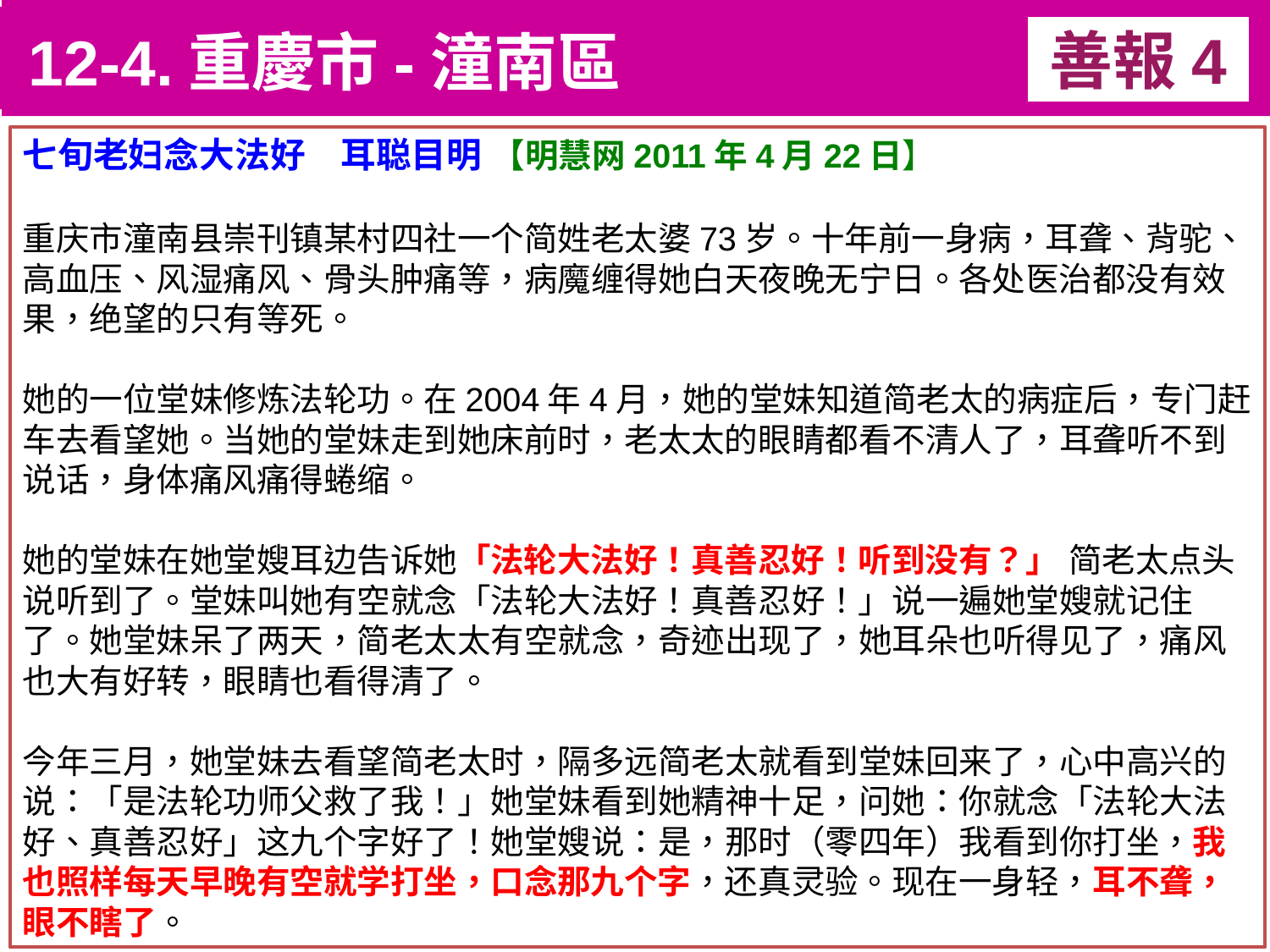

12-4.重慶市-潼南區
善報4
11-3. XX市官員惡報實例
七旬老妇念大法好　耳聪目明 【明慧网2011年4月22日】

重庆市潼南县崇刊镇某村四社一个简姓老太婆73岁。十年前一身病，耳聋、背驼、高血压、风湿痛风、骨头肿痛等，病魔缠得她白天夜晚无宁日。各处医治都没有效果，绝望的只有等死。

她的一位堂妹修炼法轮功。在2004年4月，她的堂妹知道简老太的病症后，专门赶车去看望她。当她的堂妹走到她床前时，老太太的眼睛都看不清人了，耳聋听不到说话，身体痛风痛得蜷缩。

她的堂妹在她堂嫂耳边告诉她「法轮大法好！真善忍好！听到没有？」 简老太点头说听到了。堂妹叫她有空就念「法轮大法好！真善忍好！」说一遍她堂嫂就记住了。她堂妹呆了两天，简老太太有空就念，奇迹出现了，她耳朵也听得见了，痛风也大有好转，眼睛也看得清了。

今年三月，她堂妹去看望简老太时，隔多远简老太就看到堂妹回来了，心中高兴的说：「是法轮功师父救了我！」她堂妹看到她精神十足，问她：你就念「法轮大法好、真善忍好」这九个字好了！她堂嫂说：是，那时（零四年）我看到你打坐，我也照样每天早晚有空就学打坐，口念那九个字，还真灵验。现在一身轻，耳不聋，眼不瞎了。